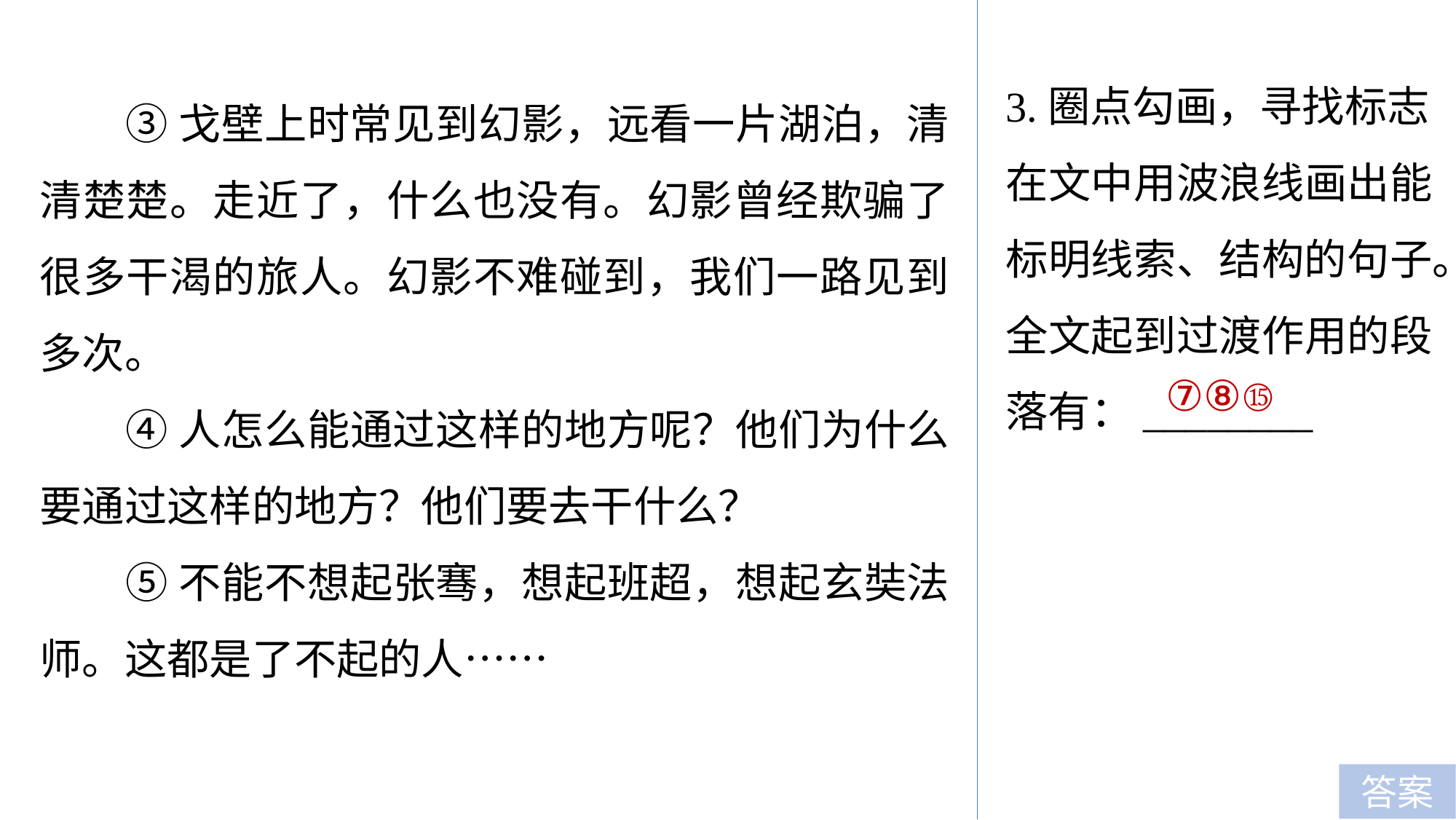

3.圈点勾画，寻找标志
在文中用波浪线画出能标明线索、结构的句子。
全文起到过渡作用的段落有：________
③戈壁上时常见到幻影，远看一片湖泊，清清楚楚。走近了，什么也没有。幻影曾经欺骗了很多干渴的旅人。幻影不难碰到，我们一路见到多次。
④人怎么能通过这样的地方呢？他们为什么要通过这样的地方？他们要去干什么？
⑤不能不想起张骞，想起班超，想起玄奘法师。这都是了不起的人……
⑦⑧⑮
答案